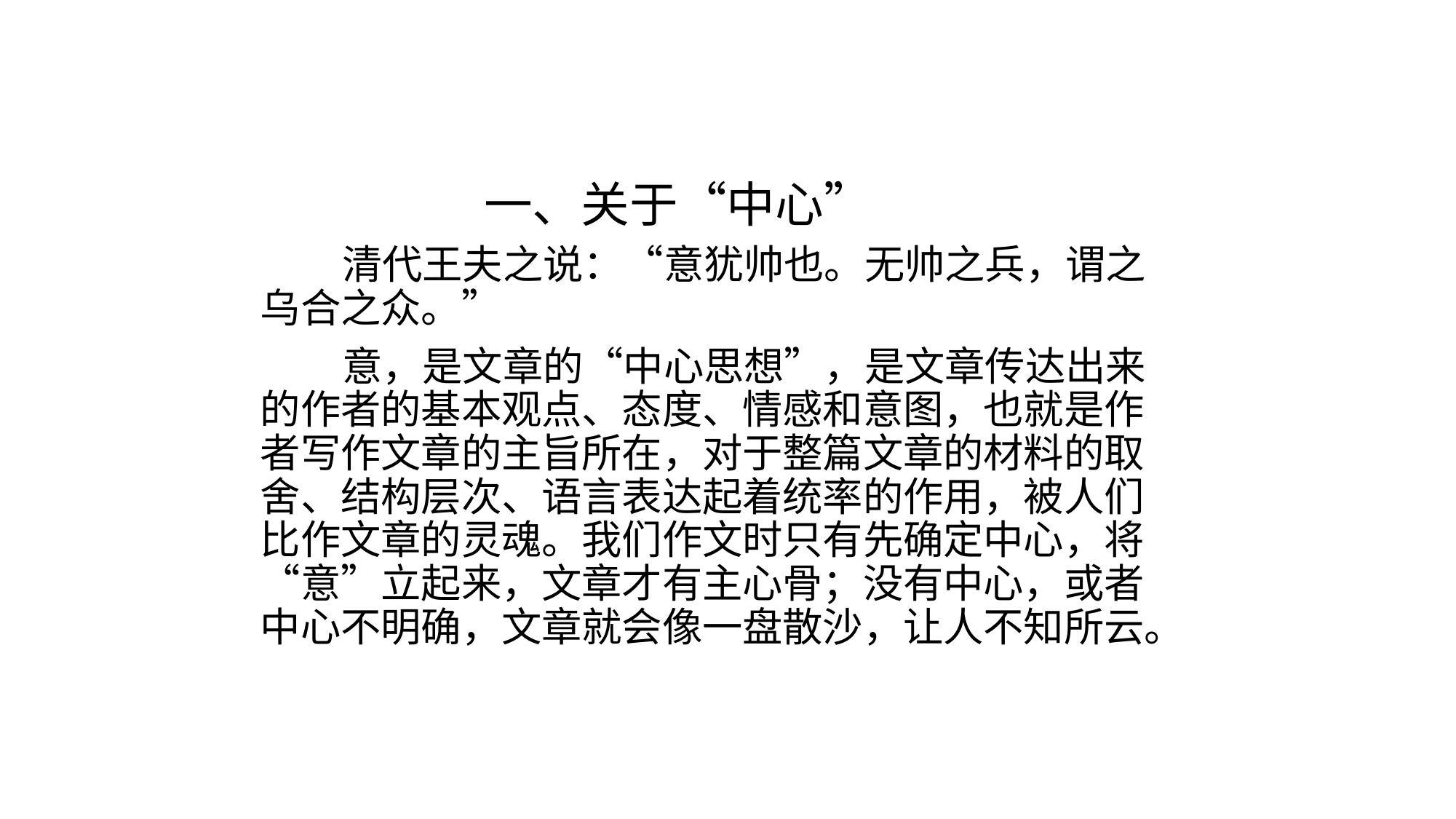

# 一、关于“中心”
        清代王夫之说：“意犹帅也。无帅之兵，谓之乌合之众。”
        意，是文章的“中心思想”，是文章传达出来的作者的基本观点、态度、情感和意图，也就是作者写作文章的主旨所在，对于整篇文章的材料的取舍、结构层次、语言表达起着统率的作用，被人们比作文章的灵魂。我们作文时只有先确定中心，将“意”立起来，文章才有主心骨；没有中心，或者中心不明确，文章就会像一盘散沙，让人不知所云。